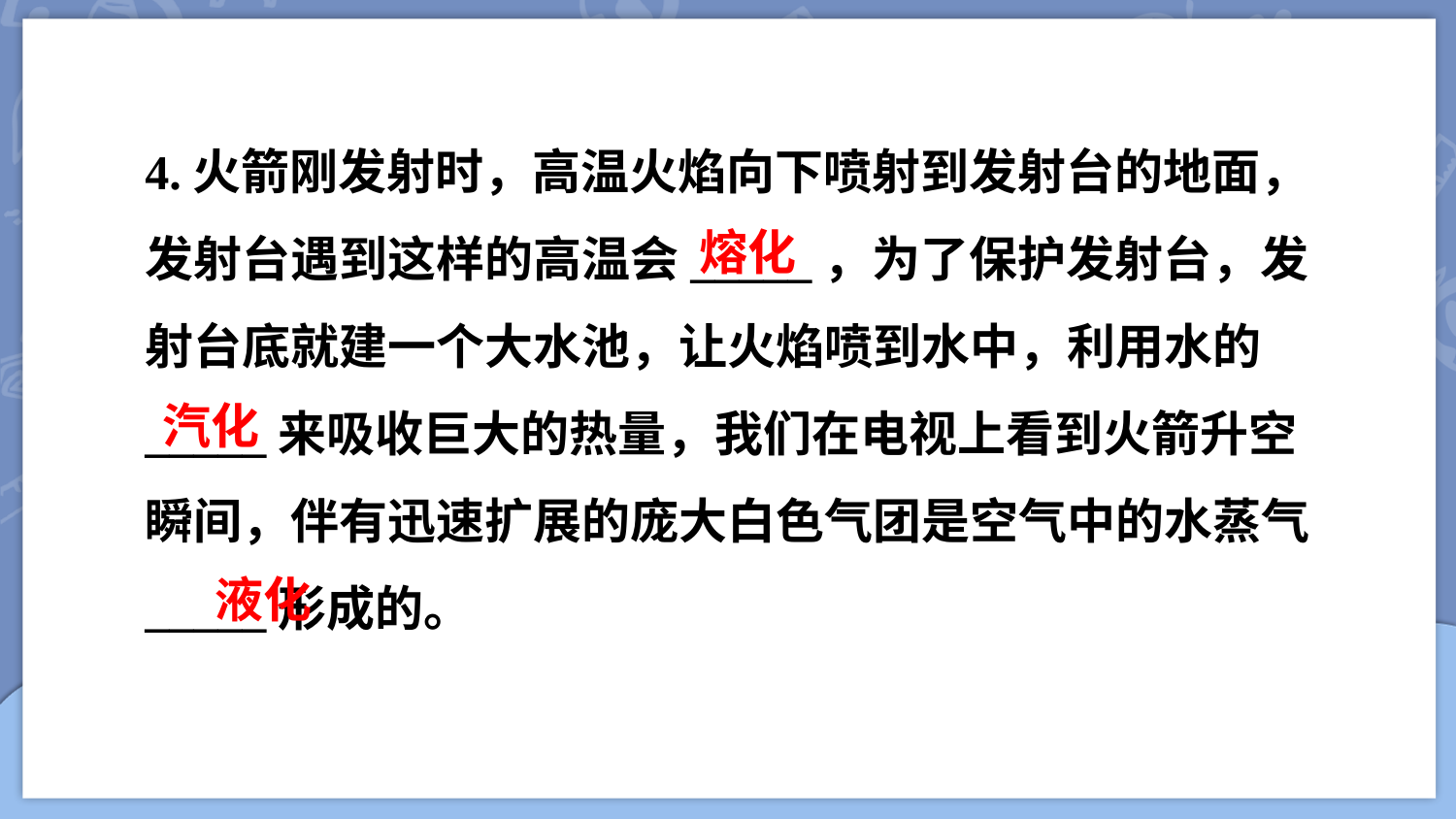

4.火箭刚发射时，高温火焰向下喷射到发射台的地面，发射台遇到这样的高温会_____，为了保护发射台，发射台底就建一个大水池，让火焰喷到水中，利用水的_____来吸收巨大的热量，我们在电视上看到火箭升空瞬间，伴有迅速扩展的庞大白色气团是空气中的水蒸气_____形成的。
熔化
汽化
液化